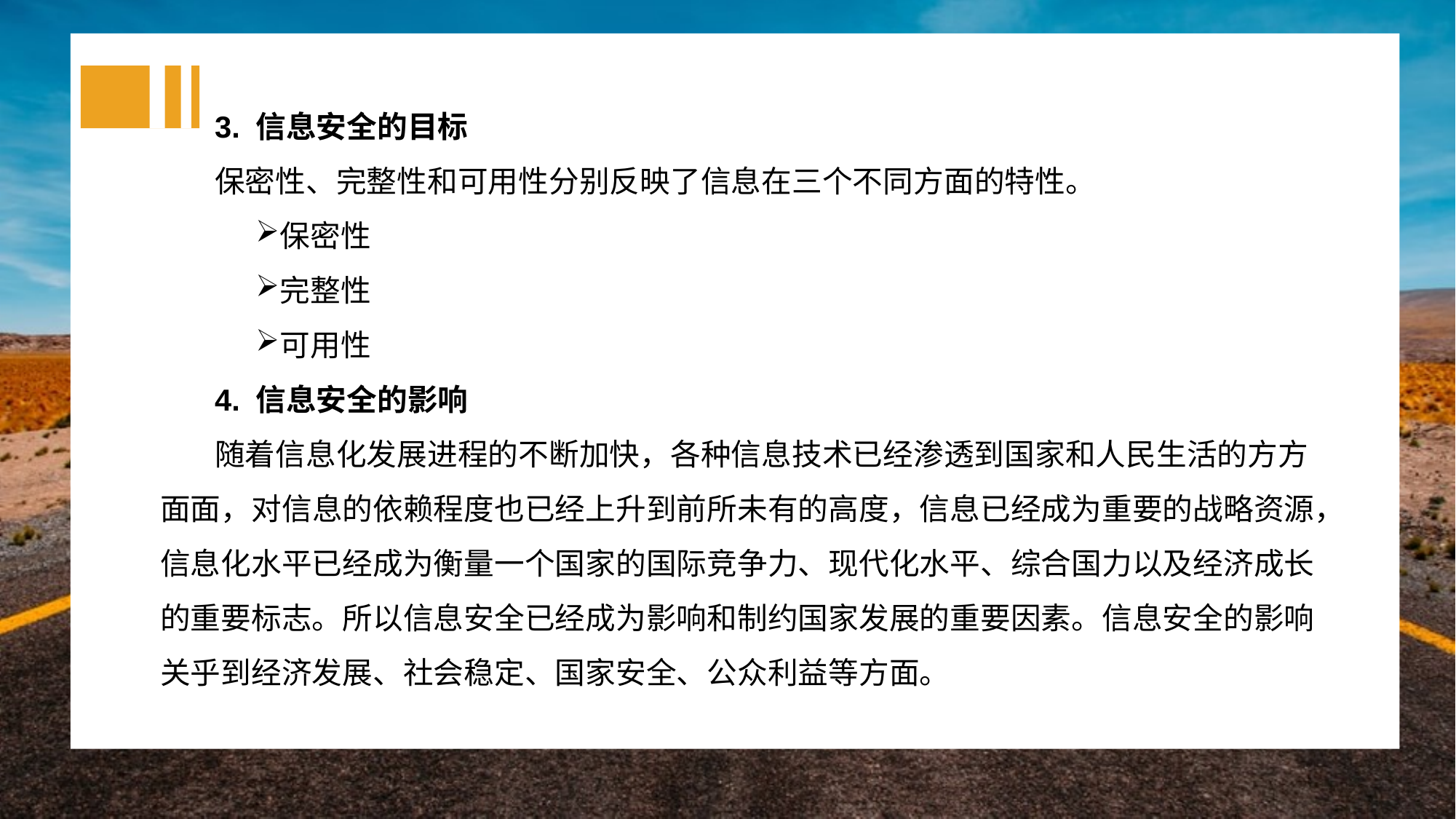

3. 信息安全的目标
保密性、完整性和可用性分别反映了信息在三个不同方面的特性。
保密性
完整性
可用性
4. 信息安全的影响
随着信息化发展进程的不断加快，各种信息技术已经渗透到国家和人民生活的方方面面，对信息的依赖程度也已经上升到前所未有的高度，信息已经成为重要的战略资源，信息化水平已经成为衡量一个国家的国际竞争力、现代化水平、综合国力以及经济成长的重要标志。所以信息安全已经成为影响和制约国家发展的重要因素。信息安全的影响关乎到经济发展、社会稳定、国家安全、公众利益等方面。